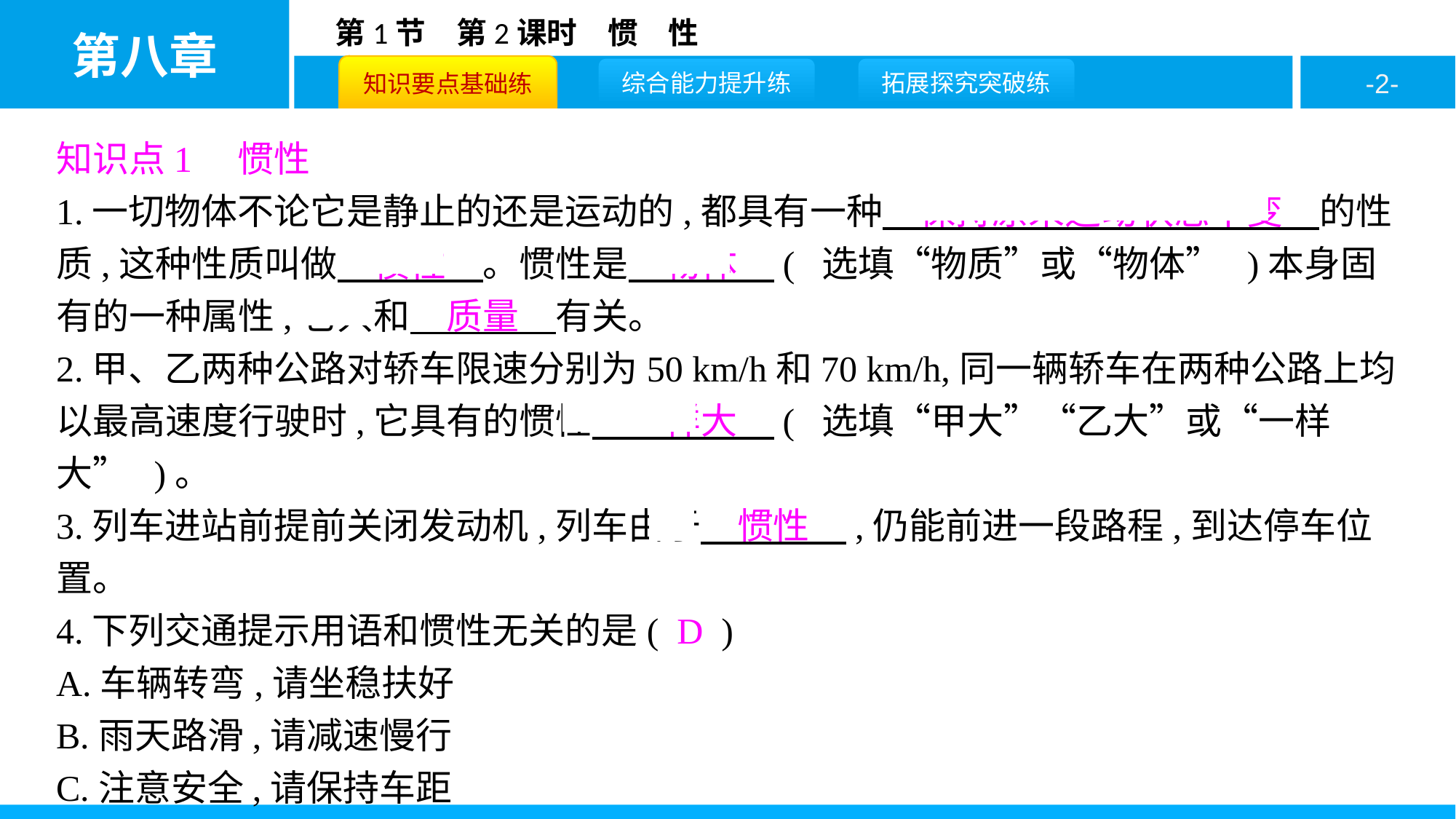

知识点1　惯性
1.一切物体不论它是静止的还是运动的,都具有一种　保持原来运动状态不变　的性质,这种性质叫做　惯性　。惯性是　物体　(  选填“物质”或“物体”  )本身固有的一种属性,它只和　质量　有关。
2.甲、乙两种公路对轿车限速分别为50 km/h和70 km/h,同一辆轿车在两种公路上均以最高速度行驶时,它具有的惯性　一样大　(  选填“甲大”“乙大”或“一样大”  )。
3.列车进站前提前关闭发动机,列车由于　惯性　,仍能前进一段路程,到达停车位置。
4.下列交通提示用语和惯性无关的是(  D  )
A.车辆转弯,请坐稳扶好
B.雨天路滑,请减速慢行
C.注意安全,请保持车距
D.遵守交规,请靠右行驶